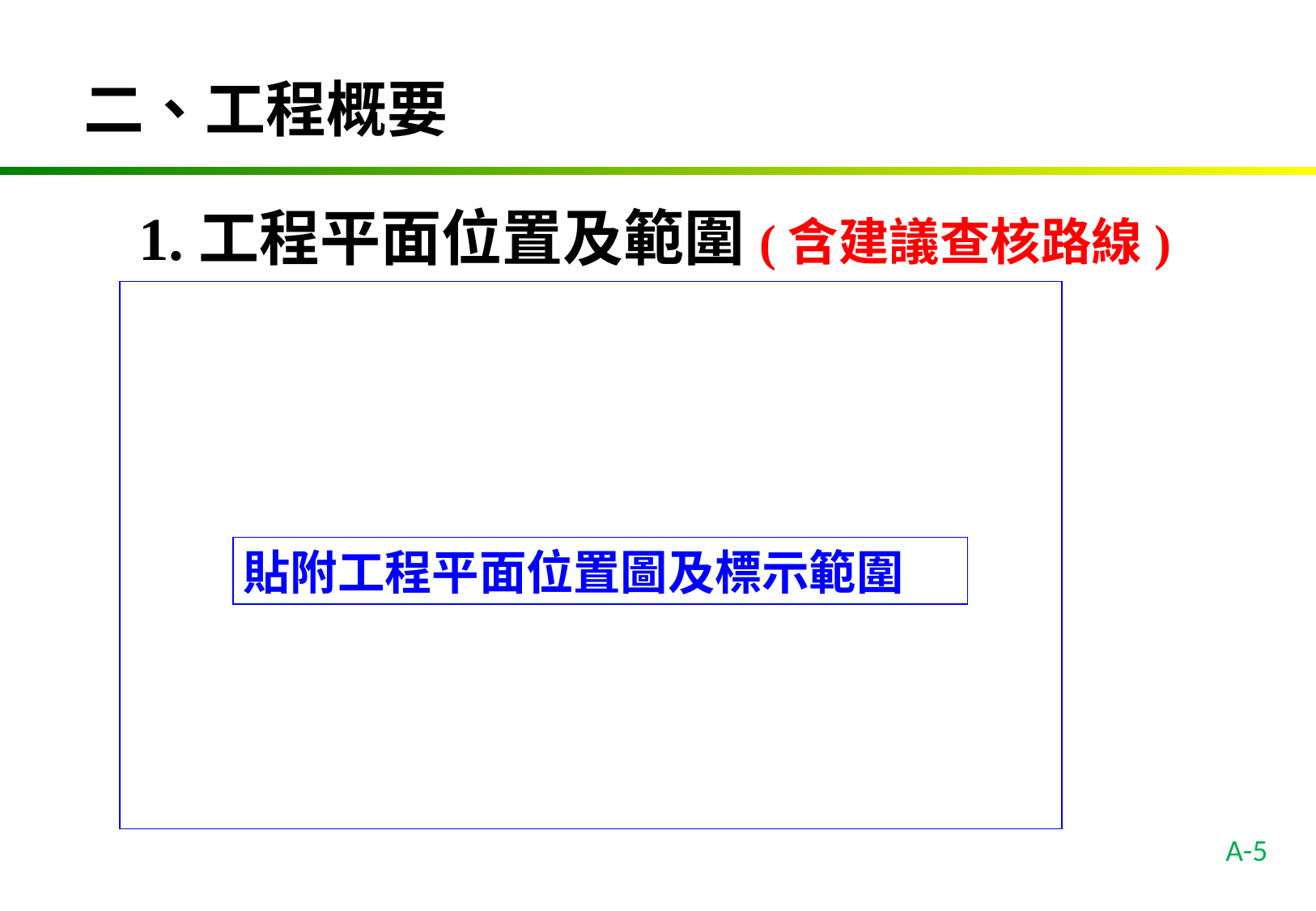

二、工程概要

1.工程平面位置及範圍(含建議查核路線)

貼附工程平面位置圖及標示範圍
A-5